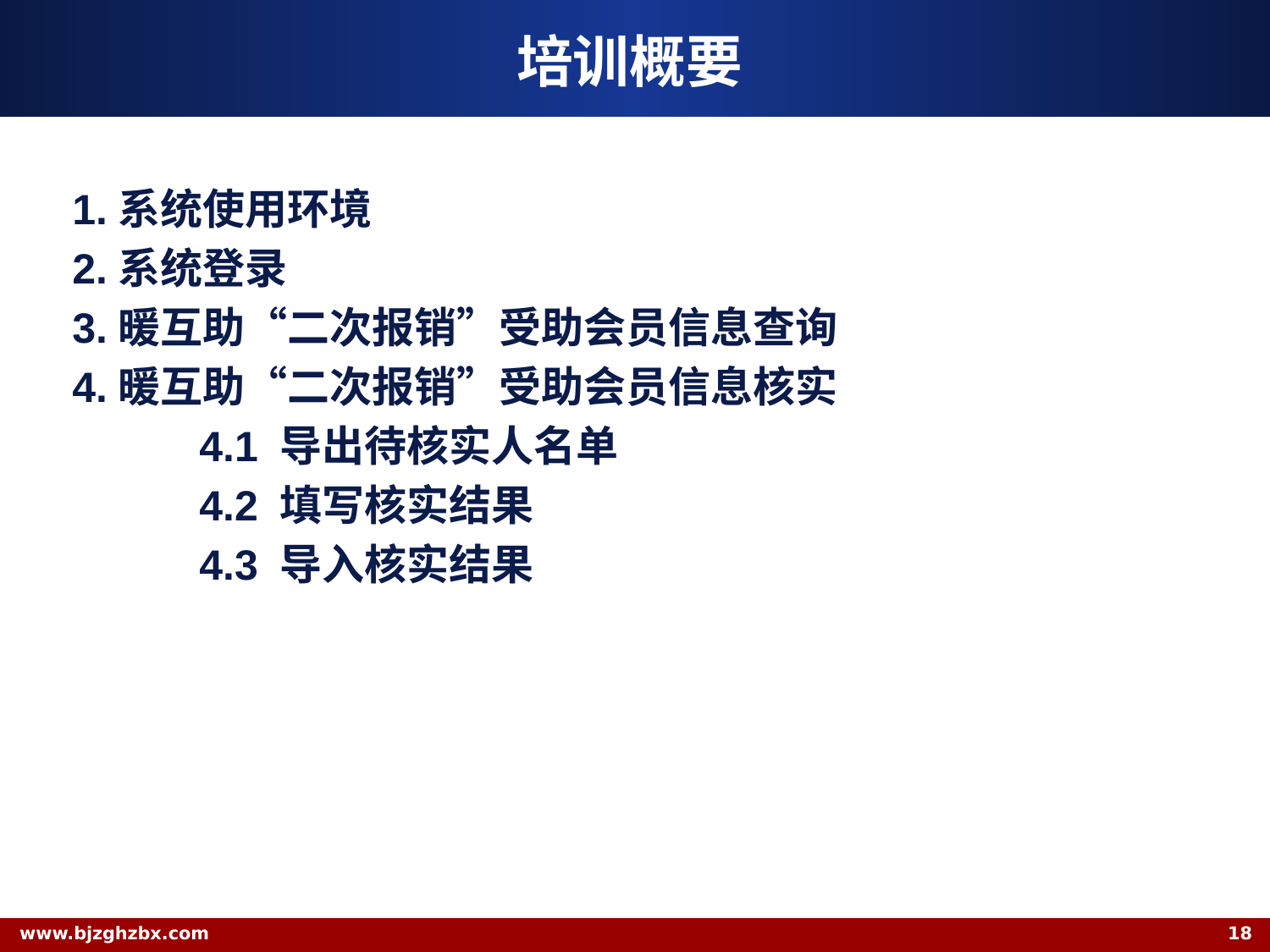

# 培训概要
1.系统使用环境
2.系统登录
3.暖互助“二次报销”受助会员信息查询
4.暖互助“二次报销”受助会员信息核实
	4.1 导出待核实人名单
	4.2 填写核实结果
	4.3 导入核实结果

www.bjzghzbx.com                                                                                                                                                                      18